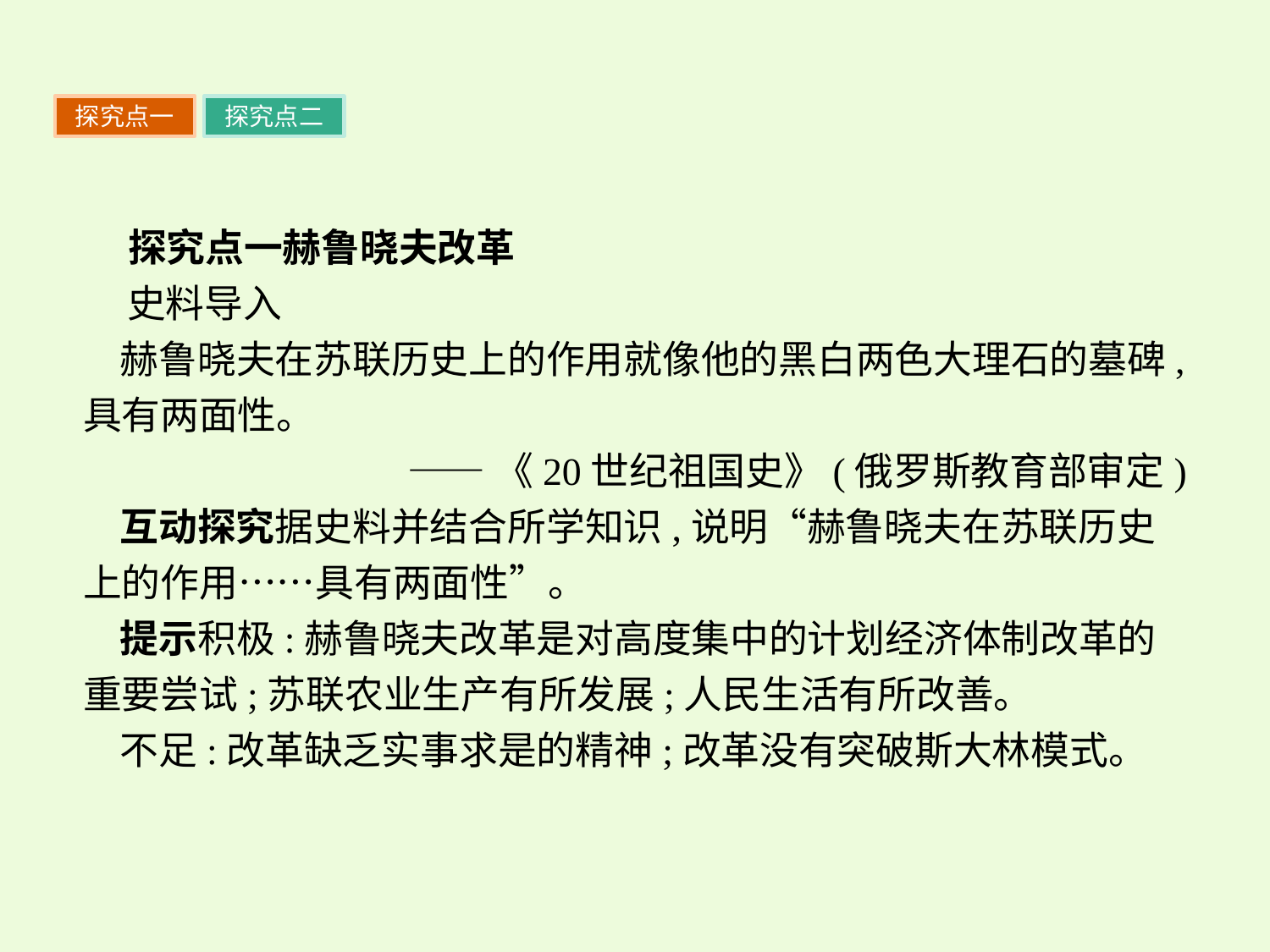

探究点一
探究点二
    探究点一赫鲁晓夫改革
    史料导入
赫鲁晓夫在苏联历史上的作用就像他的黑白两色大理石的墓碑,具有两面性。
——《20世纪祖国史》(俄罗斯教育部审定)
互动探究据史料并结合所学知识,说明“赫鲁晓夫在苏联历史上的作用……具有两面性”。
提示积极:赫鲁晓夫改革是对高度集中的计划经济体制改革的重要尝试;苏联农业生产有所发展;人民生活有所改善。
不足:改革缺乏实事求是的精神;改革没有突破斯大林模式。